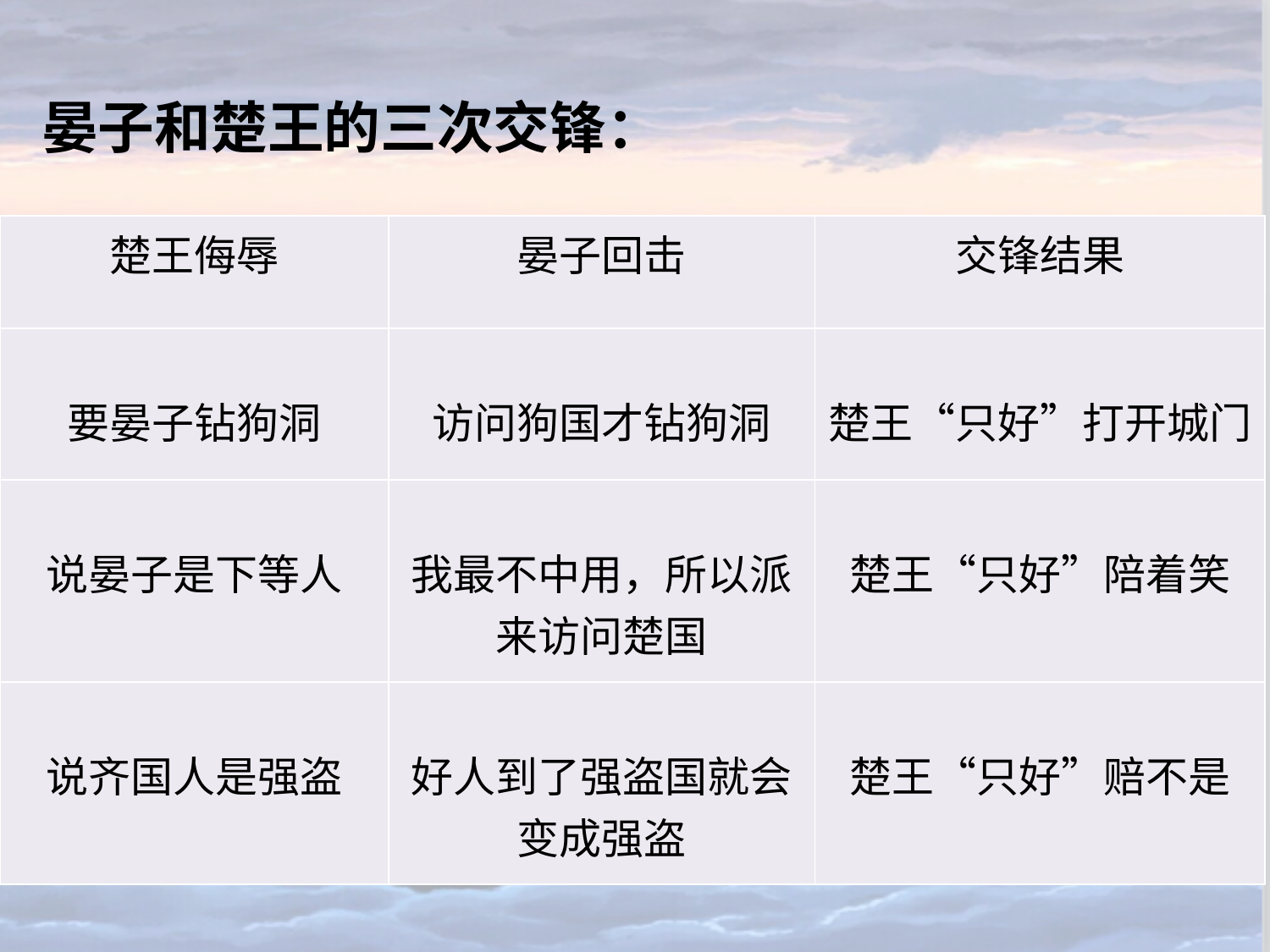

晏子和楚王的三次交锋：
| 楚王侮辱 | 晏子回击 | 交锋结果 |
| --- | --- | --- |
| 要晏子钻狗洞 | 访问狗国才钻狗洞 | 楚王“只好”打开城门 |
| 说晏子是下等人 | 我最不中用，所以派来访问楚国 | 楚王“只好”陪着笑 |
| 说齐国人是强盗 | 好人到了强盗国就会变成强盗 | 楚王“只好”赔不是 |